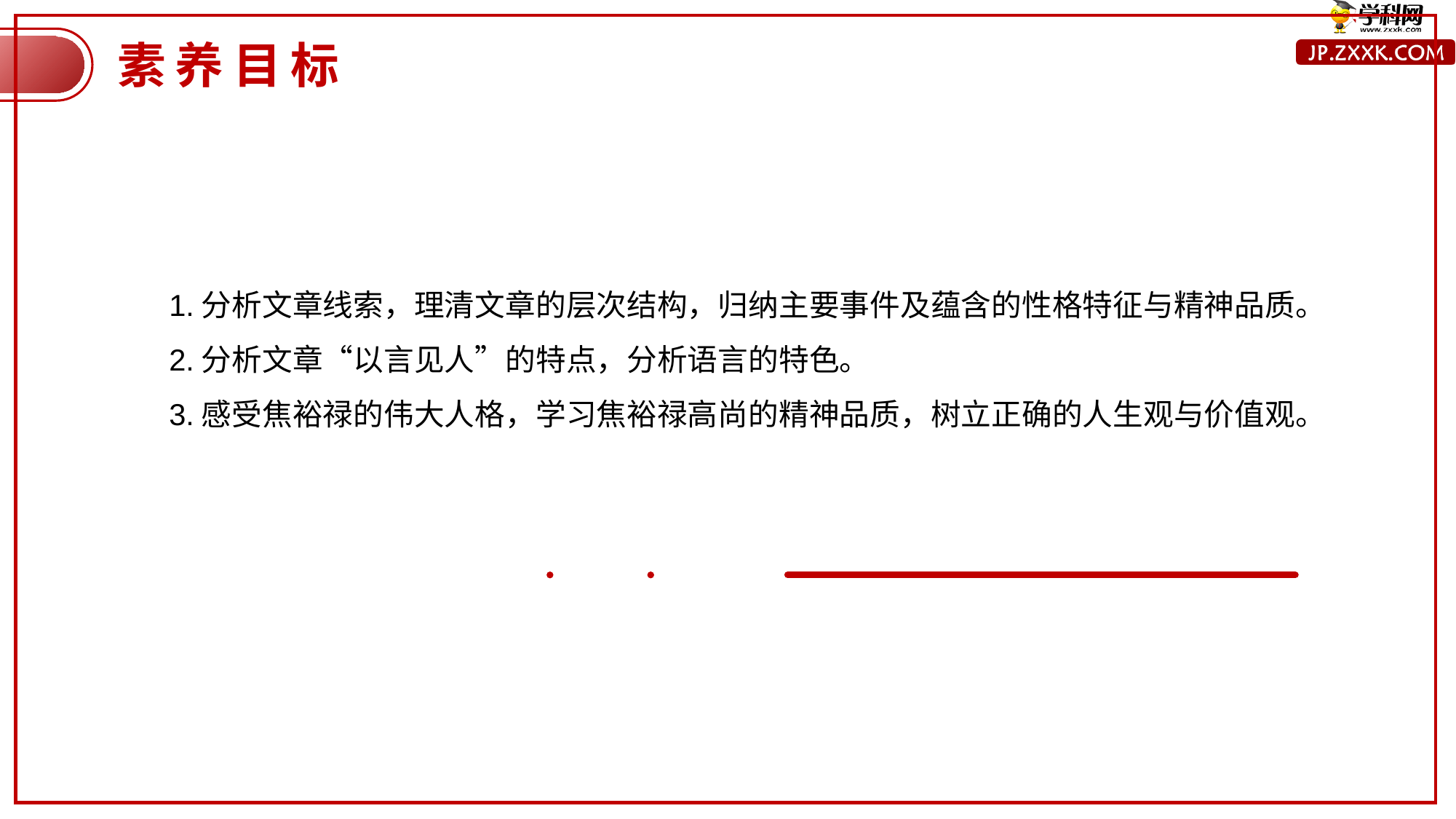

素养目标

1.分析文章线索，理清文章的层次结构，归纳主要事件及蕴含的性格特征与精神品质。
2.分析文章“以言见人”的特点，分析语言的特色。
3.感受焦裕禄的伟大人格，学习焦裕禄高尚的精神品质，树立正确的人生观与价值观。